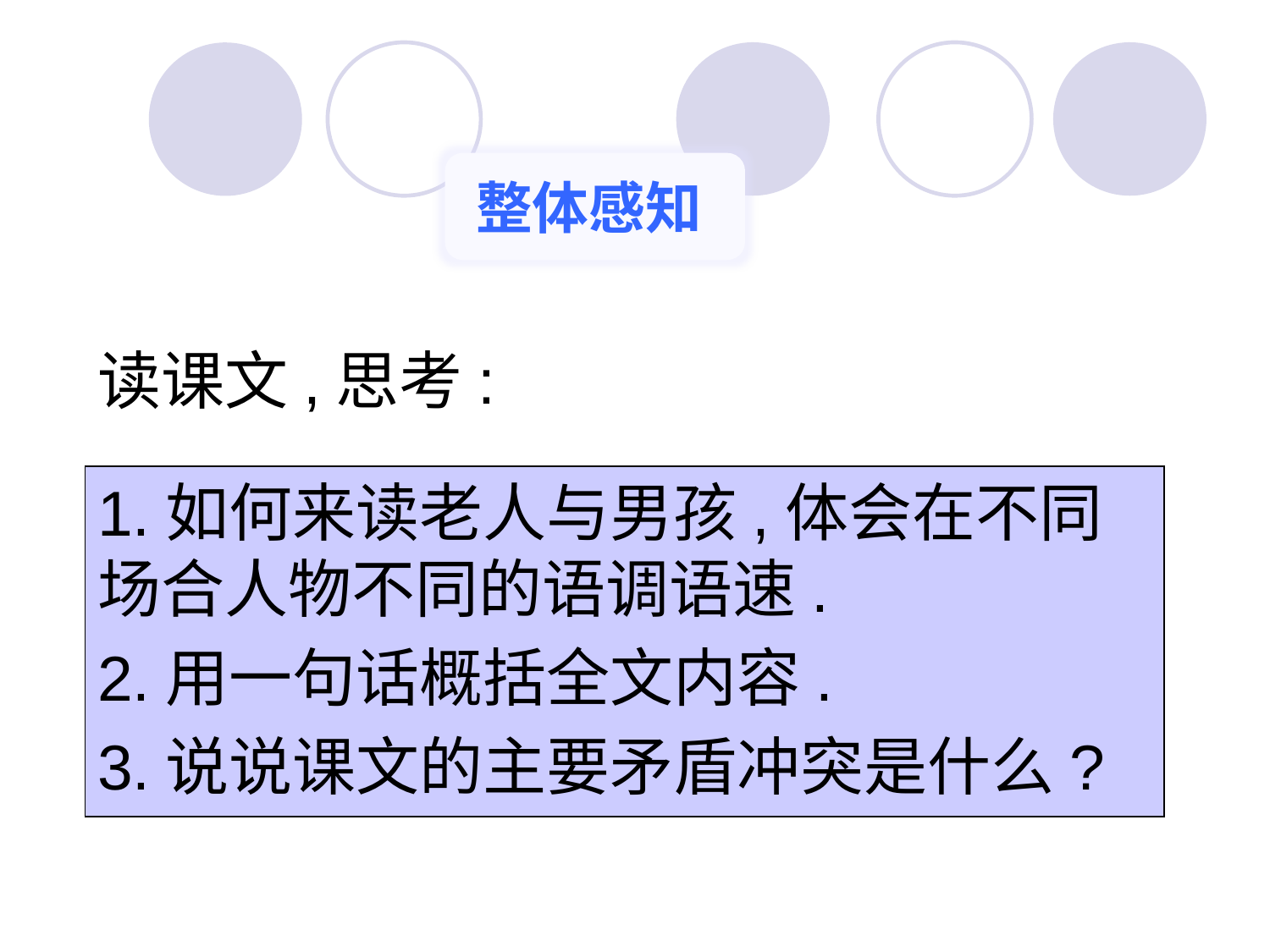

整体感知
读课文,思考:
1.如何来读老人与男孩,体会在不同场合人物不同的语调语速.
2.用一句话概括全文内容.
3.说说课文的主要矛盾冲突是什么?